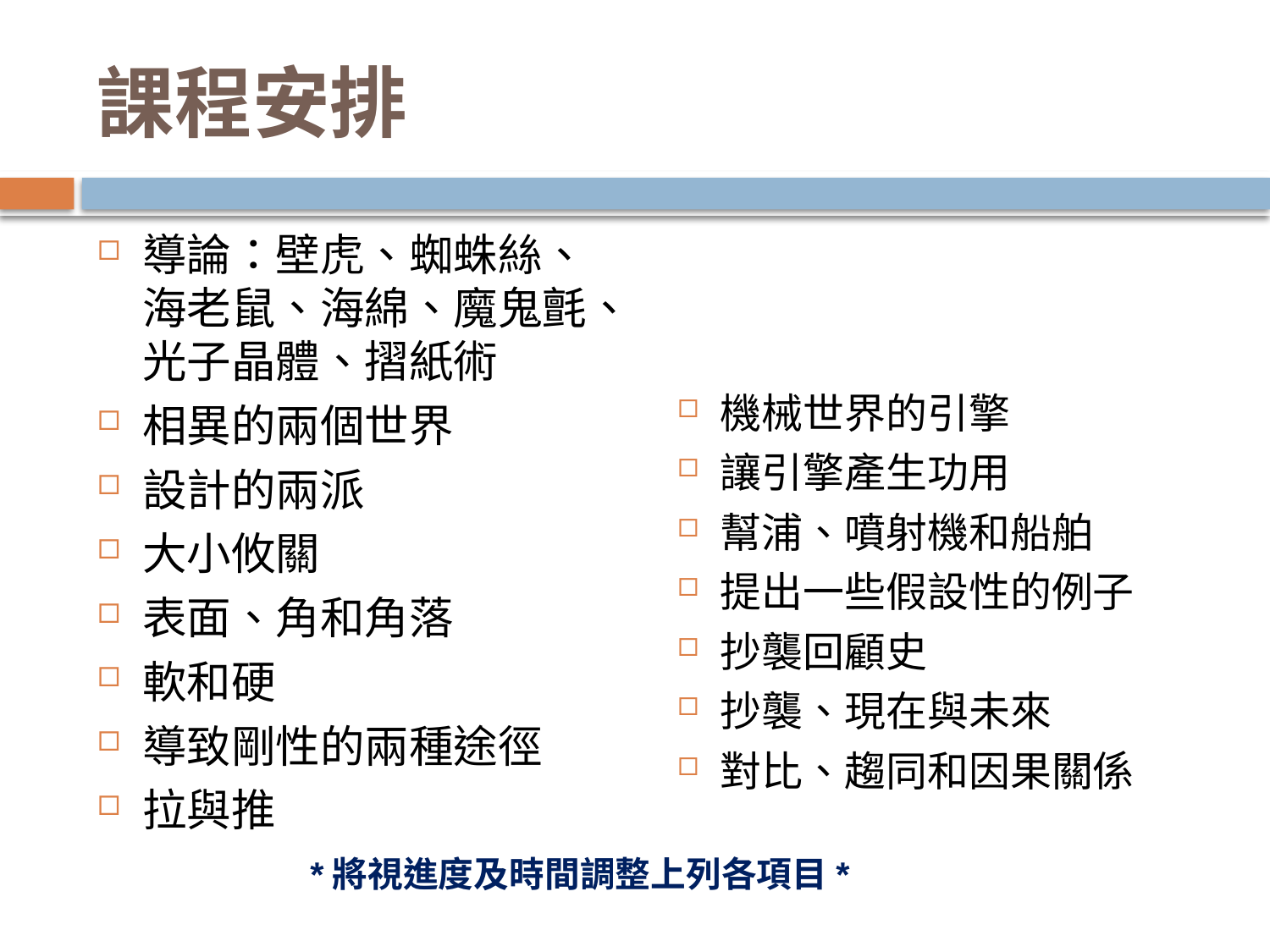

# 課程安排
導論：壁虎、蜘蛛絲、海老鼠、海綿、魔鬼氈、光子晶體、摺紙術
相異的兩個世界
設計的兩派
大小攸關
表面、角和角落
軟和硬
導致剛性的兩種途徑
拉與推
機械世界的引擎
讓引擎產生功用
幫浦、噴射機和船舶
提出一些假設性的例子
抄襲回顧史
抄襲、現在與未來
對比、趨同和因果關係

*將視進度及時間調整上列各項目*